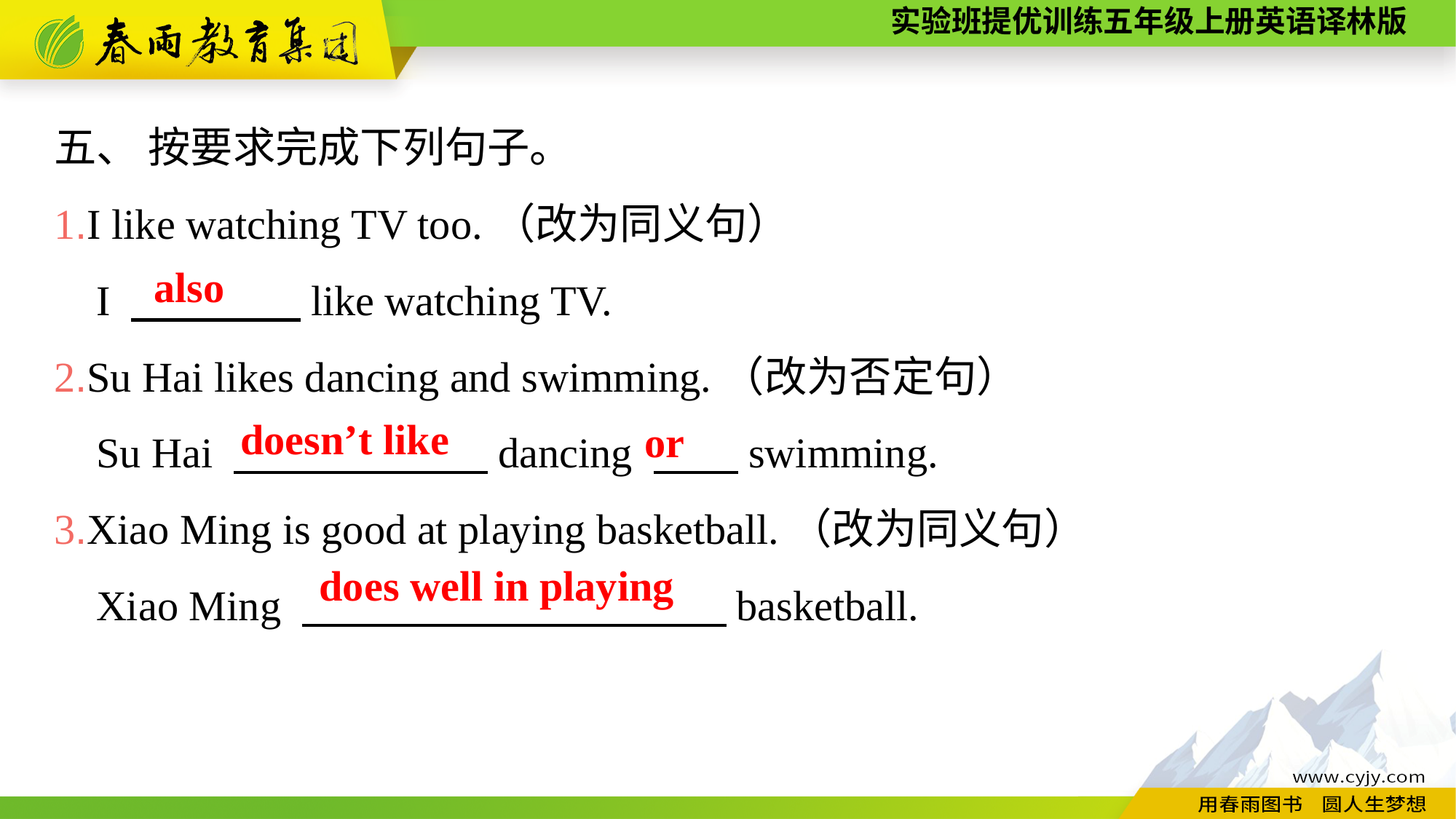

五、 按要求完成下列句子。
1.I like watching TV too.（改为同义句）
    I 　　　　like watching TV.
2.Su Hai likes dancing and swimming.（改为否定句）
    Su Hai 　　　　　　dancing 　　swimming.
3.Xiao Ming is good at playing basketball.（改为同义句）
    Xiao Ming 　　　　　　　　　　basketball.
also
doesn’t like
or
does well in playing